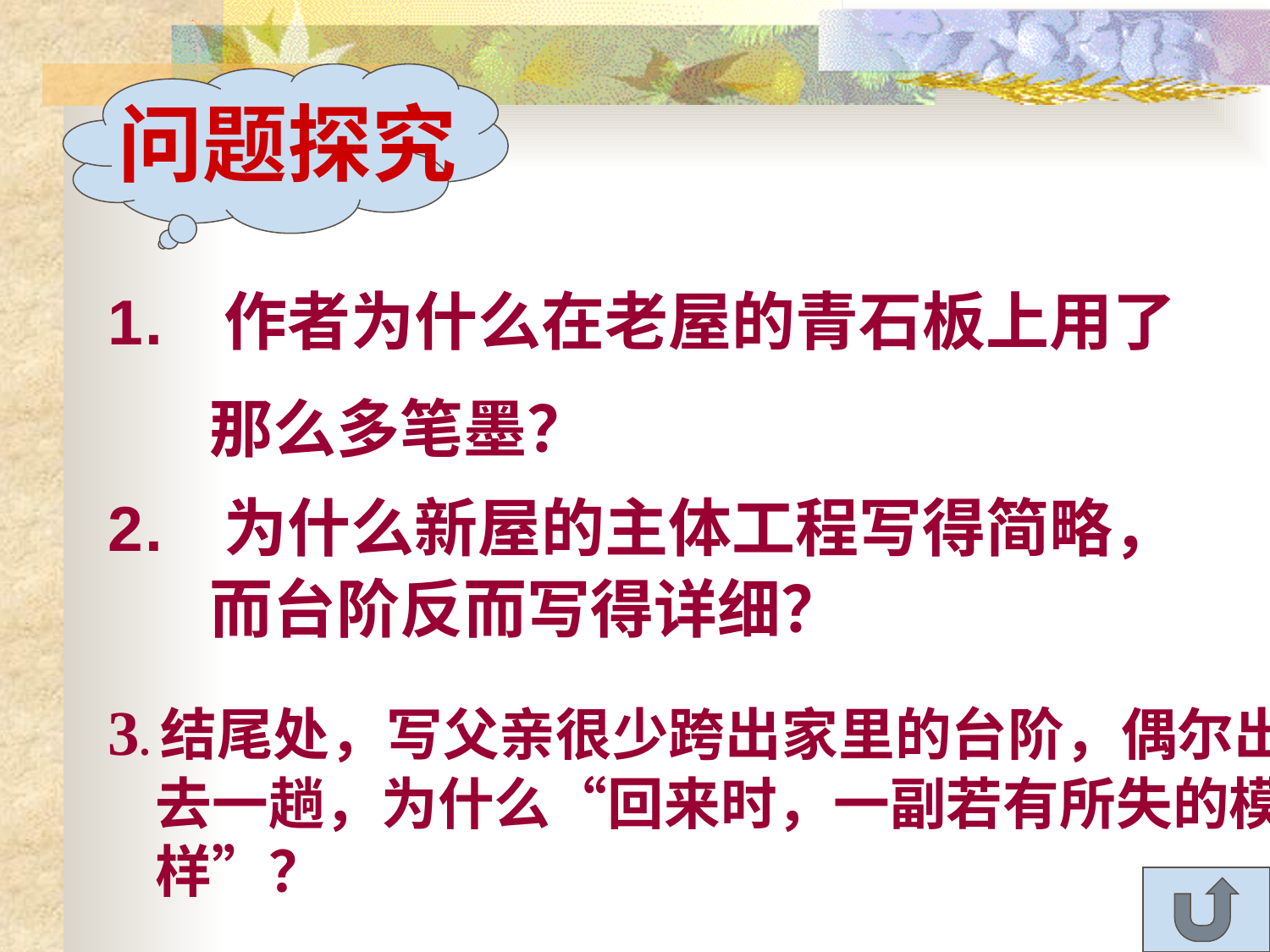

问题探究
   作者为什么在老屋的青石板上用了
      那么多笔墨？zxxk
   为什么新屋的主体工程写得简略，
      而台阶反而写得详细？
3.结尾处，写父亲很少跨出家里的台阶，偶尔出去一趟，为什么“回来时，一副若有所失的模样”？